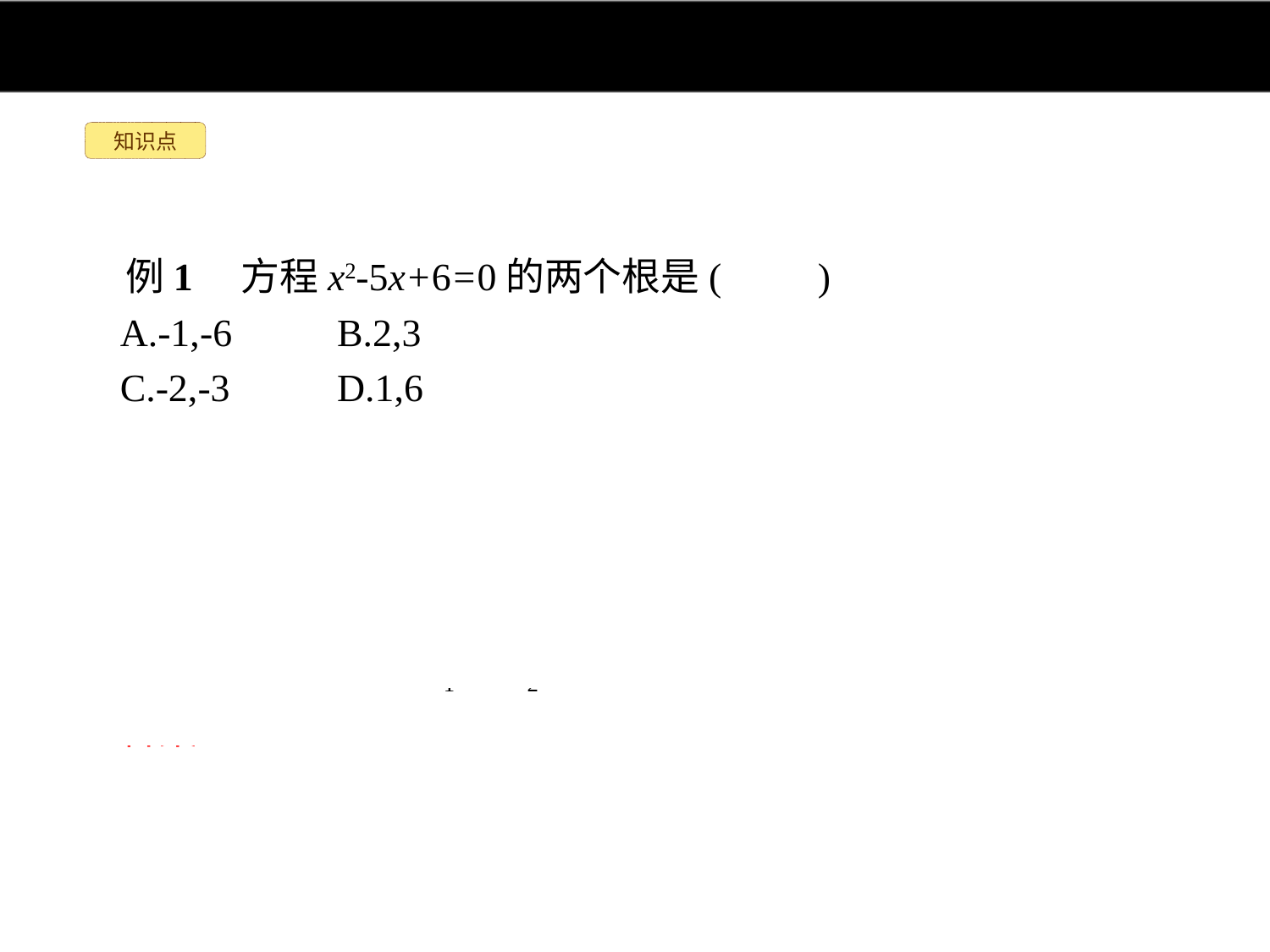

知识点
例1　方程x2-5x+6=0的两个根是(　　)
A.-1,-6	B.2,3
C.-2,-3	D.1,6
解析:观察方程的特点,可以用配方法和公式法求解,但是发现方程的右端为0,而左端能逆用(x+a)(x+b)=x2+(a+b)x+ab进行分解,表示成两个一次式的乘积,因此可以使用因式分解法求解.
∵x2-5x+6=0,∴(x-2)(x-3)=0,
∴x-2=0或x-3=0,∴x1=2,x2=3.
答案:B